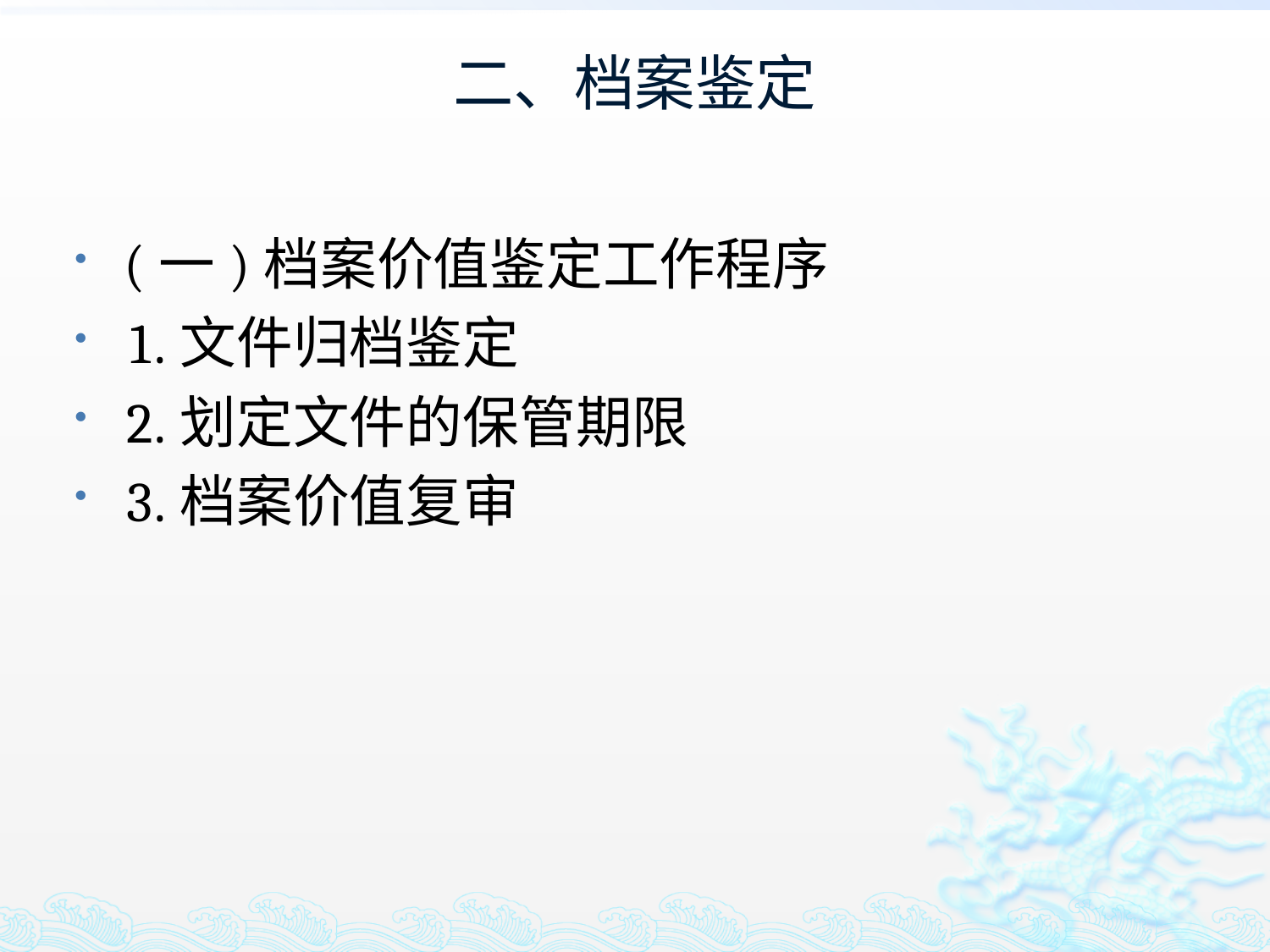

# 二、档案鉴定
(一)档案价值鉴定工作程序
1.文件归档鉴定
2.划定文件的保管期限
3.档案价值复审